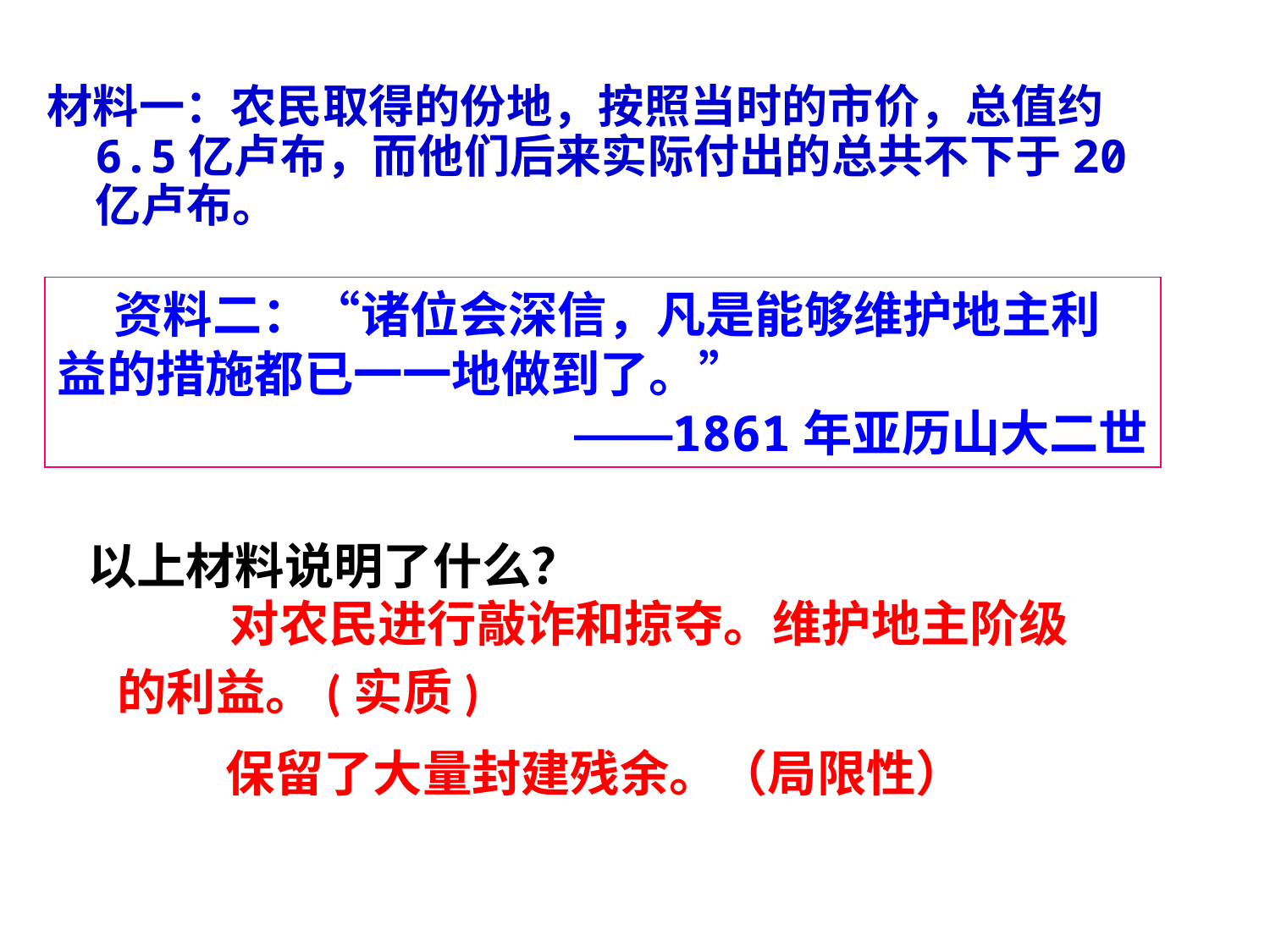

材料一：农民取得的份地，按照当时的市价，总值约6.5亿卢布，而他们后来实际付出的总共不下于20亿卢布。
    资料二：“诸位会深信，凡是能够维护地主利益的措施都已一一地做到了。”
——1861年亚历山大二世
以上材料说明了什么？
         对农民进行敲诈和掠夺。维护地主阶级
的利益。(实质)

    保留了大量封建残余。（局限性）